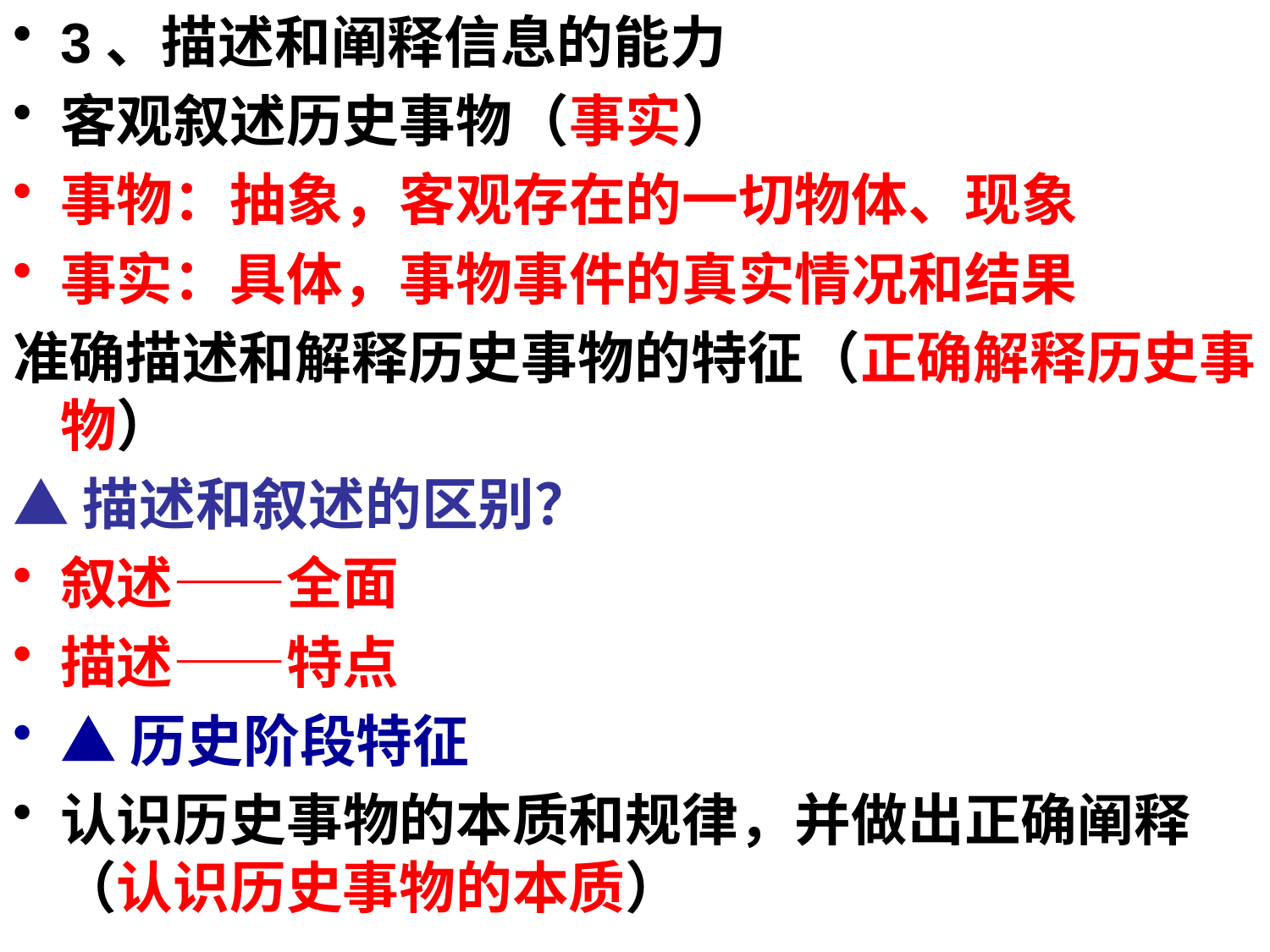

3、描述和阐释信息的能力
客观叙述历史事物（事实）
事物：抽象，客观存在的一切物体、现象
事实：具体，事物事件的真实情况和结果
准确描述和解释历史事物的特征（正确解释历史事物）
▲描述和叙述的区别？
叙述——全面
描述——特点
▲历史阶段特征
认识历史事物的本质和规律，并做出正确阐释（认识历史事物的本质）